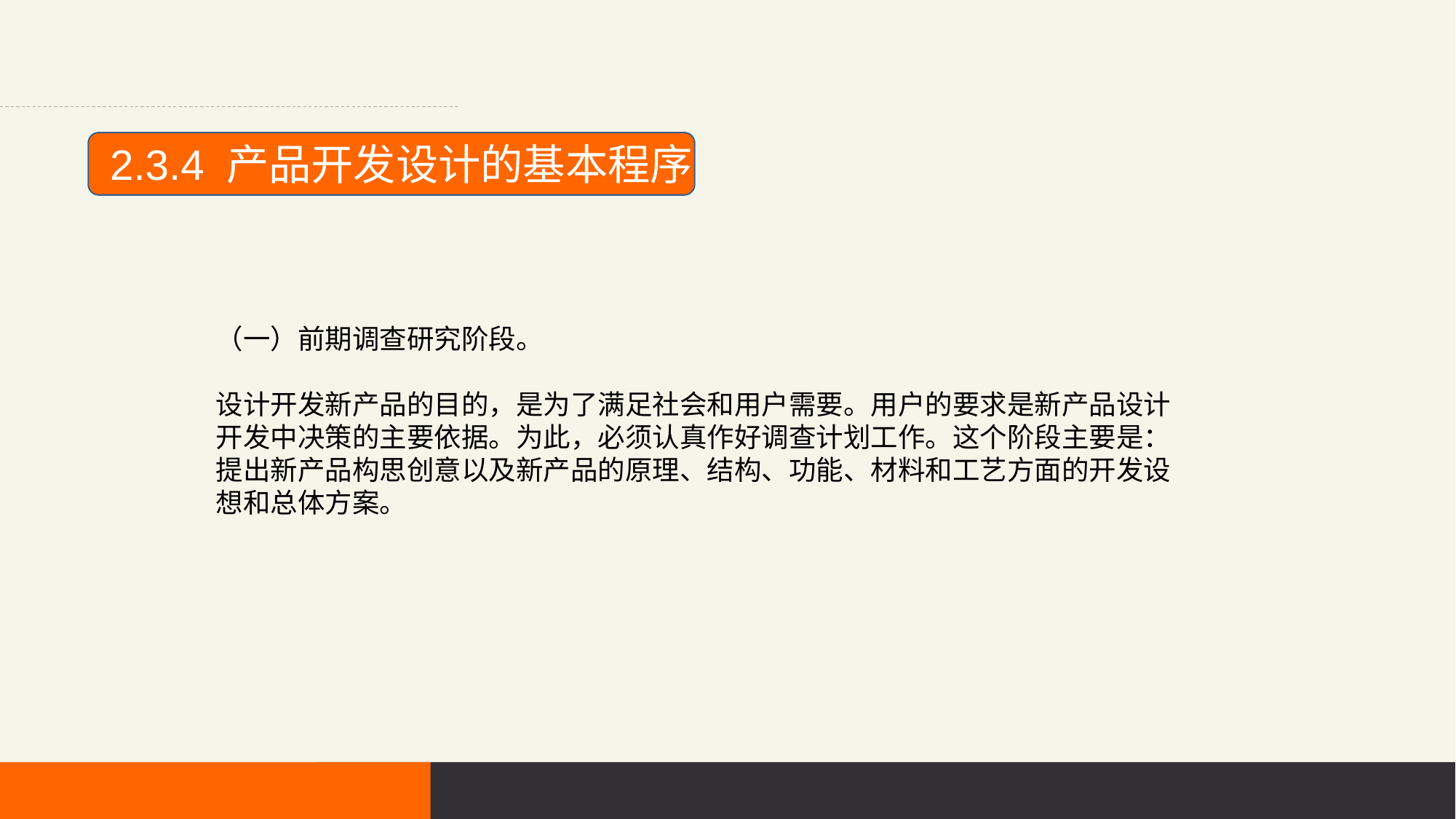

2.3.4 产品开发设计的基本程序
（一）前期调查研究阶段。

设计开发新产品的目的，是为了满足社会和用户需要。用户的要求是新产品设计开发中决策的主要依据。为此，必须认真作好调查计划工作。这个阶段主要是：提出新产品构思创意以及新产品的原理、结构、功能、材料和工艺方面的开发设想和总体方案。